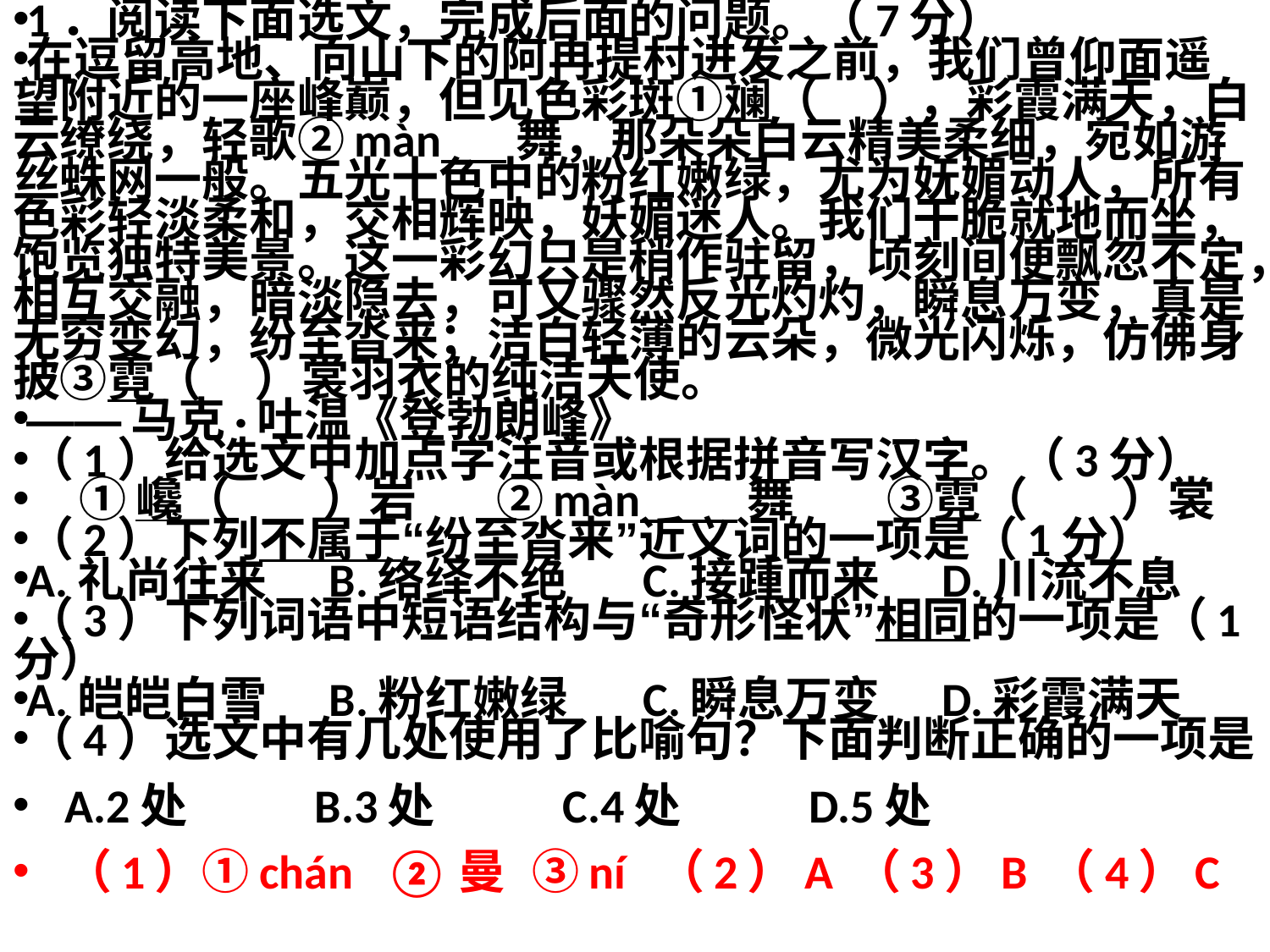

1．阅读下面选文，完成后面的问题。（7分）
在逗留高地、向山下的阿冉提村进发之前，我们曾仰面遥望附近的一座峰巅，但见色彩斑①斓（    ），彩霞满天，白云缭绕，轻歌②màn      舞，那朵朵白云精美柔细，宛如游丝蛛网一般。五光十色中的粉红嫩绿，尤为妩媚动人，所有色彩轻淡柔和，交相辉映，妖媚迷人。我们干脆就地而坐，饱览独特美景。这一彩幻只是稍作驻留，顷刻间便飘忽不定，相互交融，暗淡隐去，可又骤然反光灼灼，瞬息万变，真是无穷变幻，纷至沓来；洁白轻薄的云朵，微光闪烁，仿佛身披③霓（    ）裳羽衣的纯洁天使。
——马克·吐温《登勃朗峰》
（1）给选文中加点字注音或根据拼音写汉字。（3分）
    ①巉（       ）岩      ②màn         舞       ③霓（       ）裳
（2）下列不属于“纷至沓来”近义词的一项是（1分）
A.礼尚往来    B.络绎不绝     C.接踵而来    D.川流不息
（3）下列词语中短语结构与“奇形怪状”相同的一项是（1分）
A.皑皑白雪    B.粉红嫩绿     C.瞬息万变    D.彩霞满天
（4）选文中有几处使用了比喻句？下面判断正确的一项是
A.2处         B.3处         C.4处         D.5处
（1）①chán   ②曼  ③ní  （2）A （3）B （4）C

#